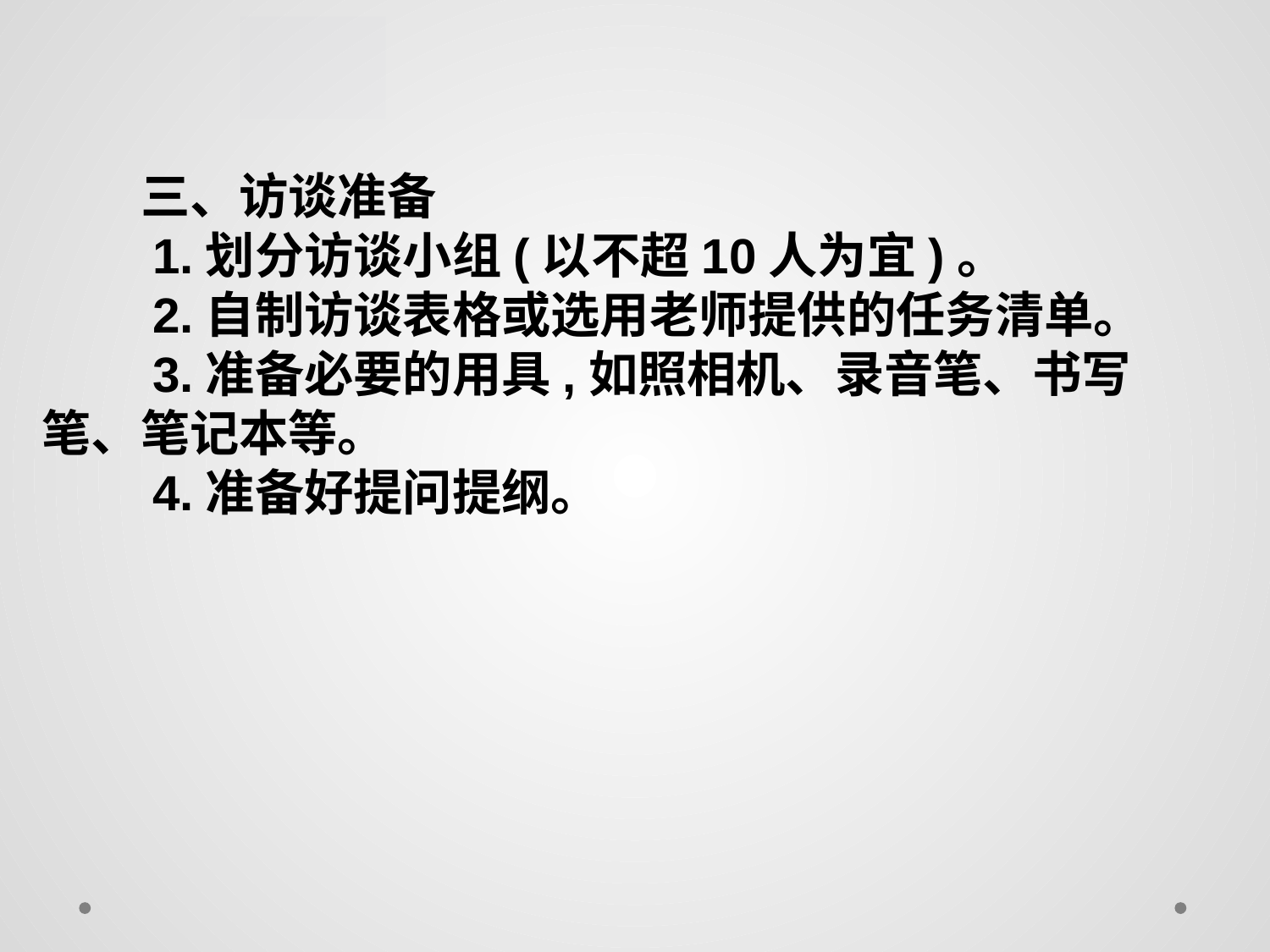

三、访谈准备
　　1.划分访谈小组(以不超10人为宜)。
　　2.自制访谈表格或选用老师提供的任务清单。
　　3.准备必要的用具,如照相机、录音笔、书写笔、笔记本等。
　　4.准备好提问提纲。